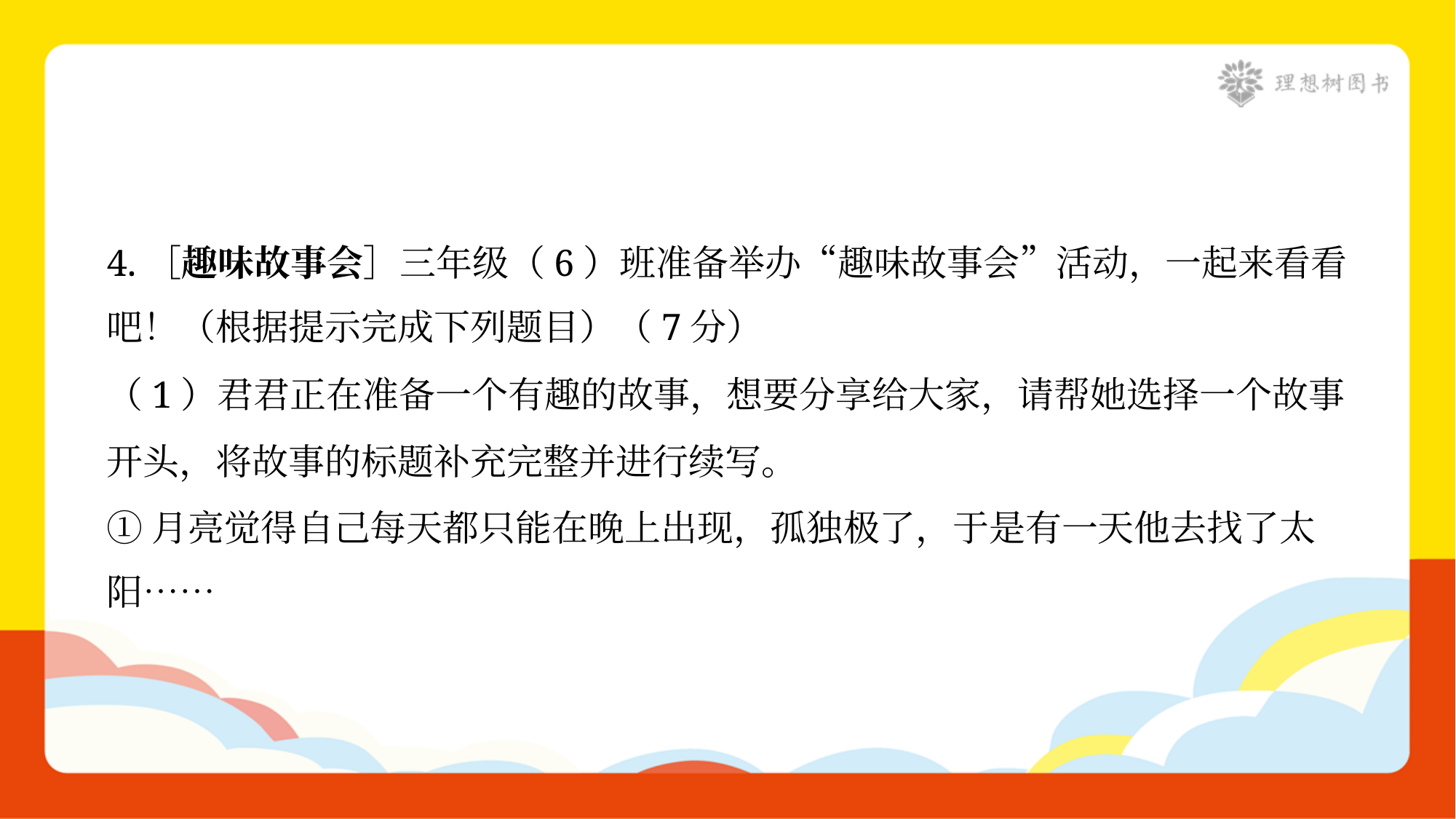

4.［趣味故事会］三年级（6）班准备举办“趣味故事会”活动，一起来看看
吧！（根据提示完成下列题目）（7分）
（1）君君正在准备一个有趣的故事，想要分享给大家，请帮她选择一个故事
开头，将故事的标题补充完整并进行续写。
①月亮觉得自己每天都只能在晚上出现，孤独极了，于是有一天他去找了太
阳……